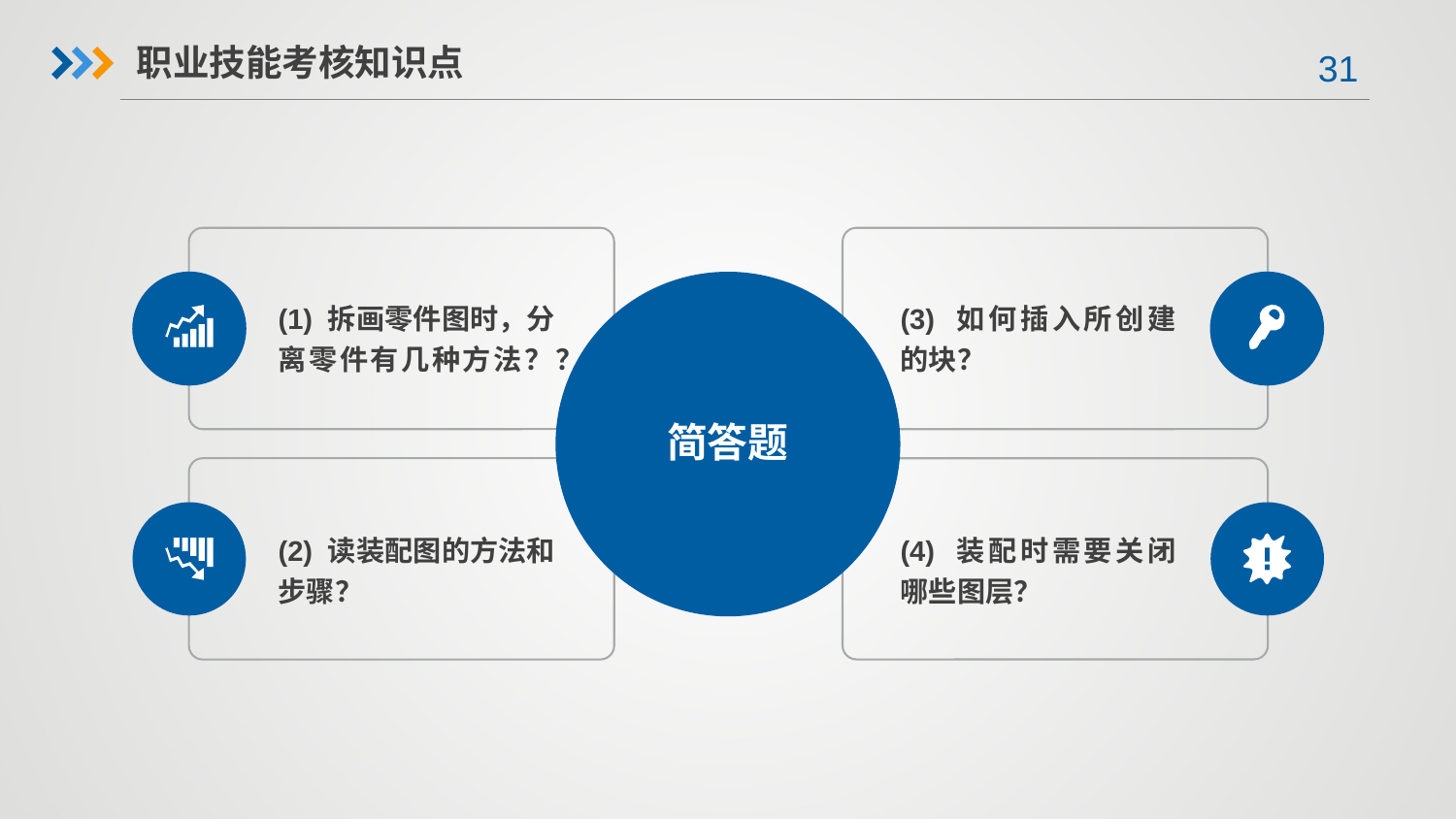

职业技能考核知识点

(1) 拆画零件图时，分离零件有几种方法？？
(3) 如何插入所创建的块？
简答题

(2) 读装配图的方法和步骤？

(4) 装配时需要关闭哪些图层？